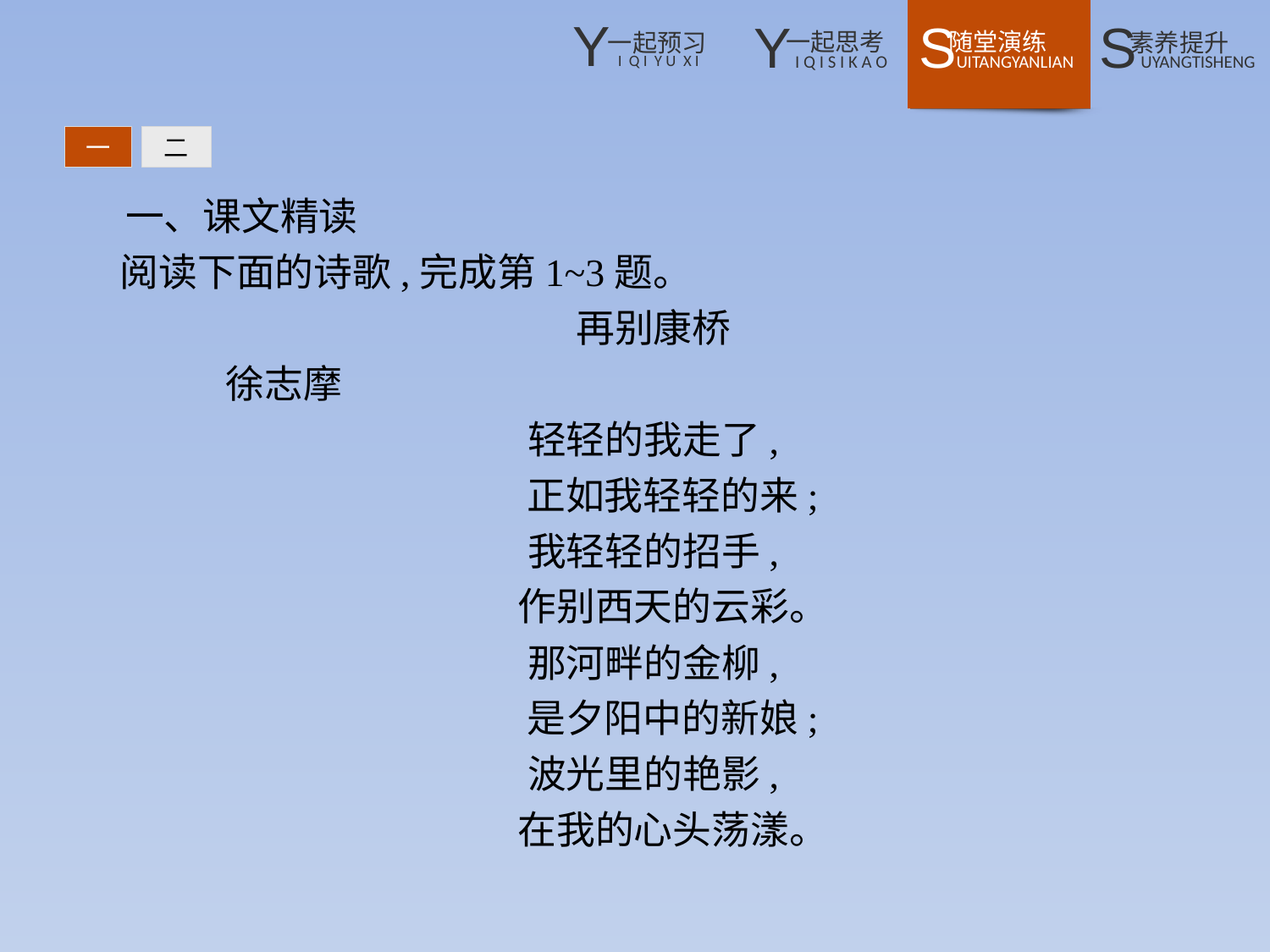

一
二
一、课文精读
阅读下面的诗歌,完成第1~3题。
再别康桥
	徐志摩
轻轻的我走了,
　正如我轻轻的来;
我轻轻的招手,
　作别西天的云彩。
那河畔的金柳,
　是夕阳中的新娘;
波光里的艳影,
　在我的心头荡漾。